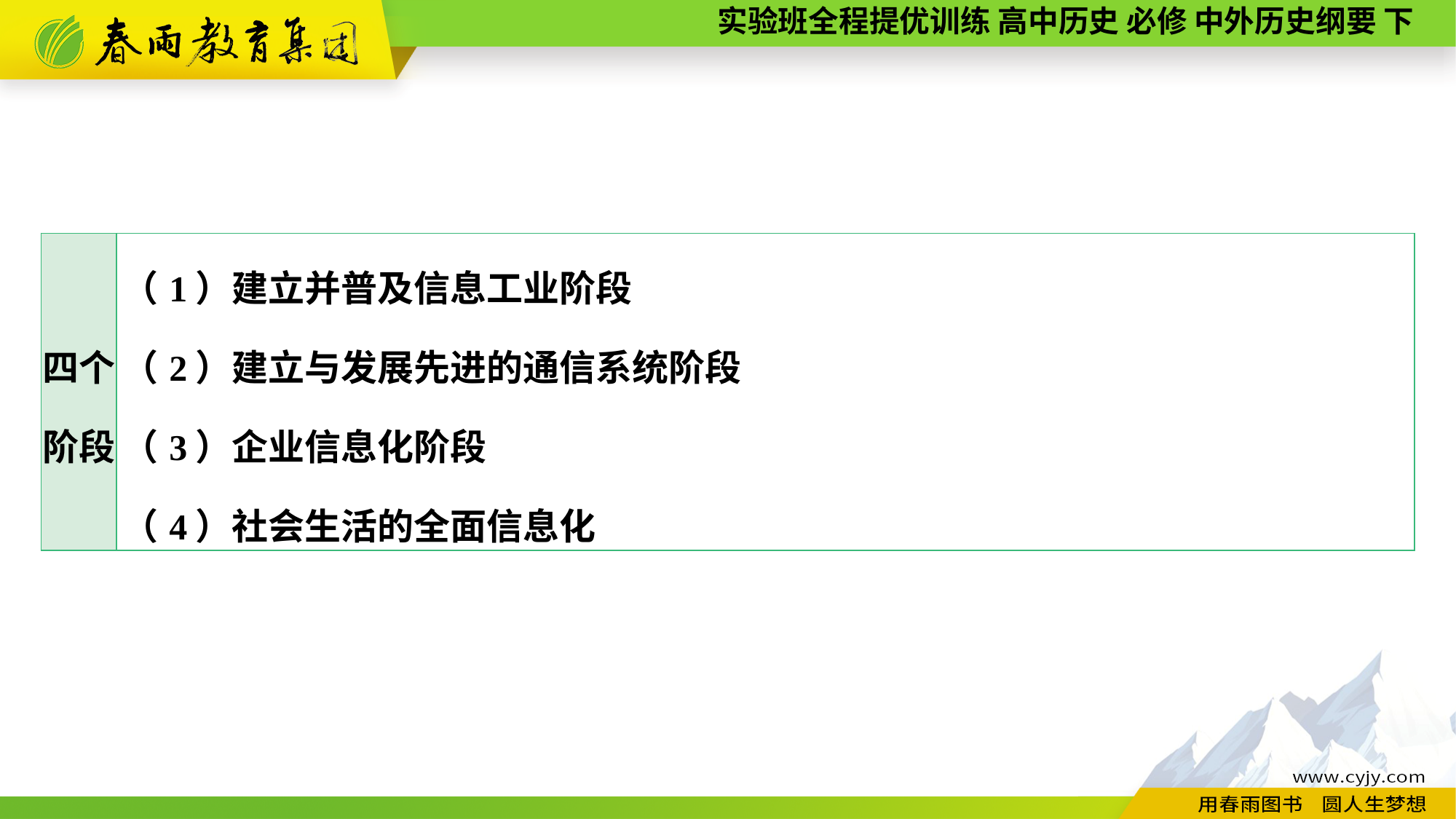

| 四个 阶段 | （1）建立并普及信息工业阶段 （2）建立与发展先进的通信系统阶段 （3）企业信息化阶段 （4）社会生活的全面信息化 |
| --- | --- |